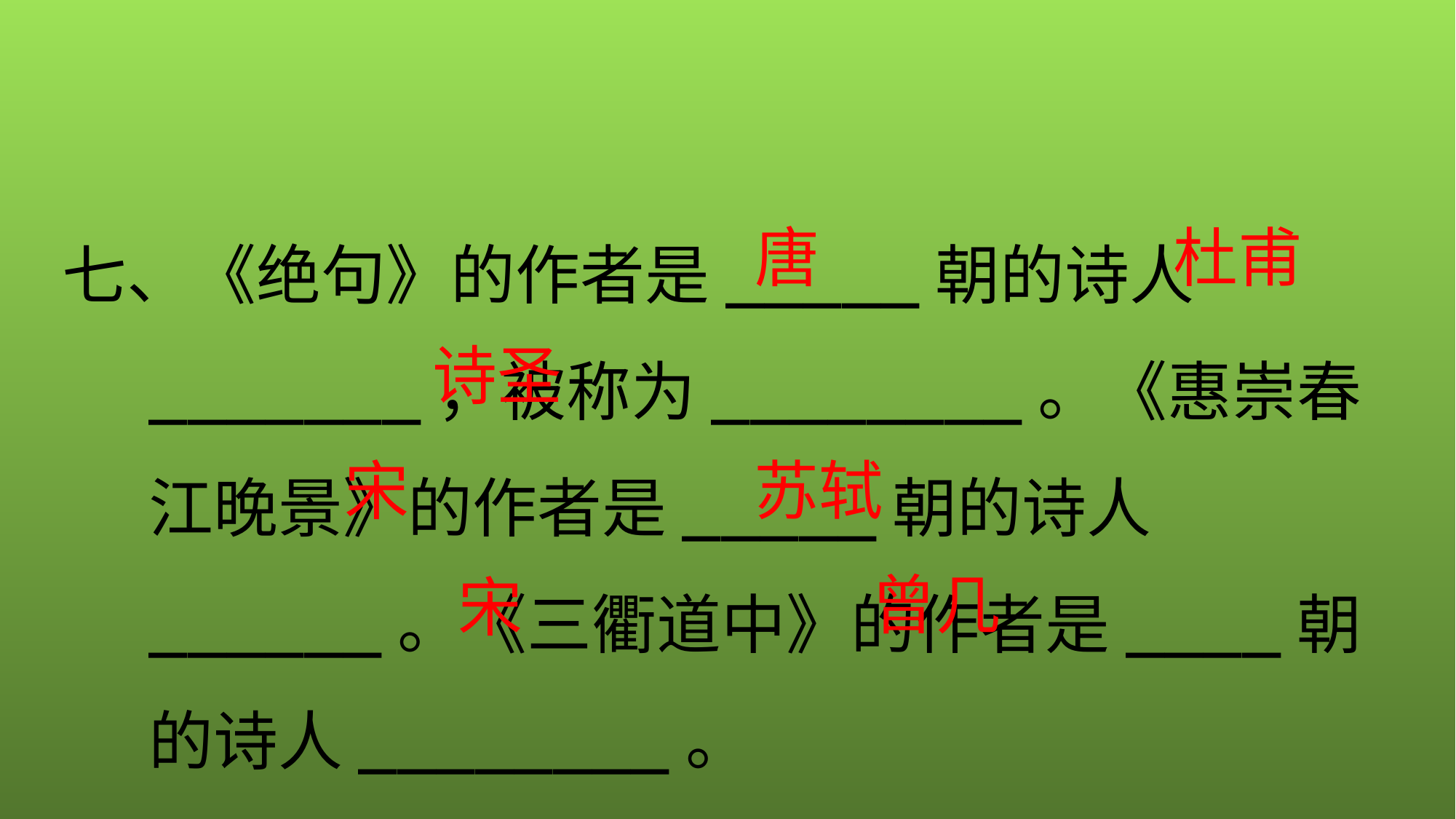

七、《绝句》的作者是_____朝的诗人_______，被称为________。《惠崇春江晚景》的作者是_____朝的诗人______。《三衢道中》的作者是____朝的诗人________。
杜甫
唐
诗圣
宋
苏轼
曾几
宋